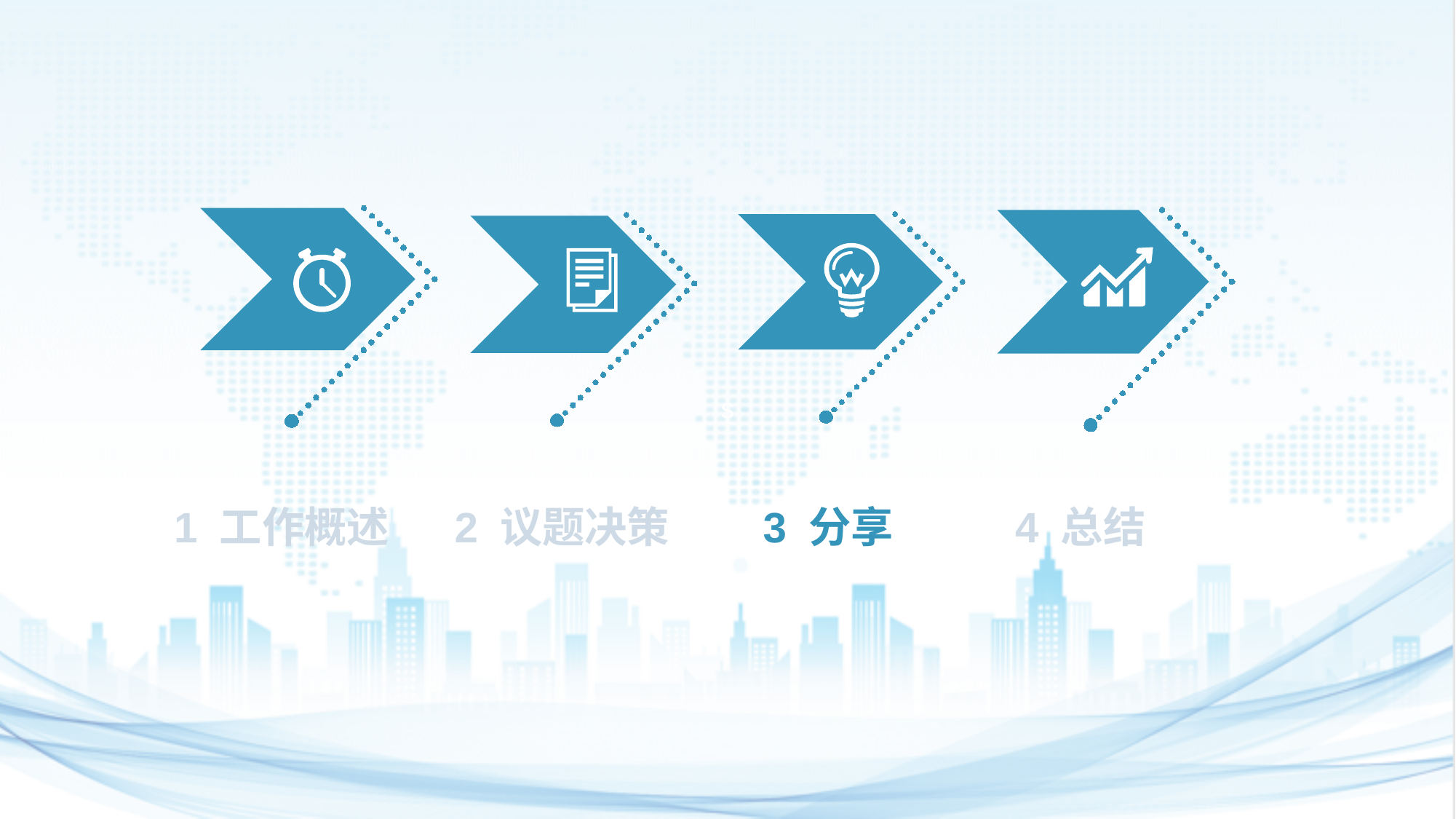

4 总结
2 议题决策
3 分享
1 工作概述